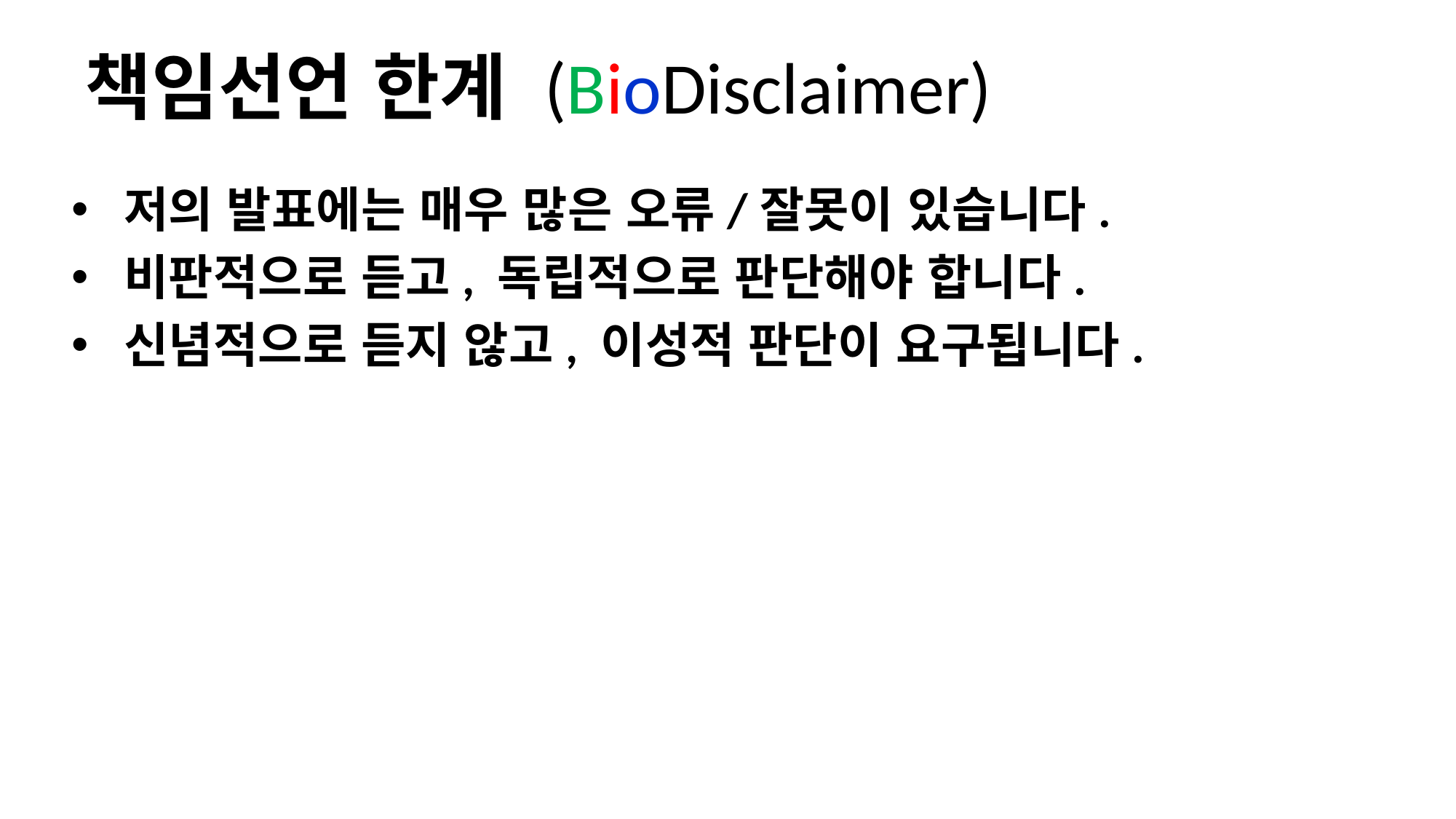

# 책임선언 한계 (BioDisclaimer)
 저의 발표에는 매우 많은 오류/잘못이 있습니다.
 비판적으로 듣고, 독립적으로 판단해야 합니다.
 신념적으로 듣지 않고, 이성적 판단이 요구됩니다.